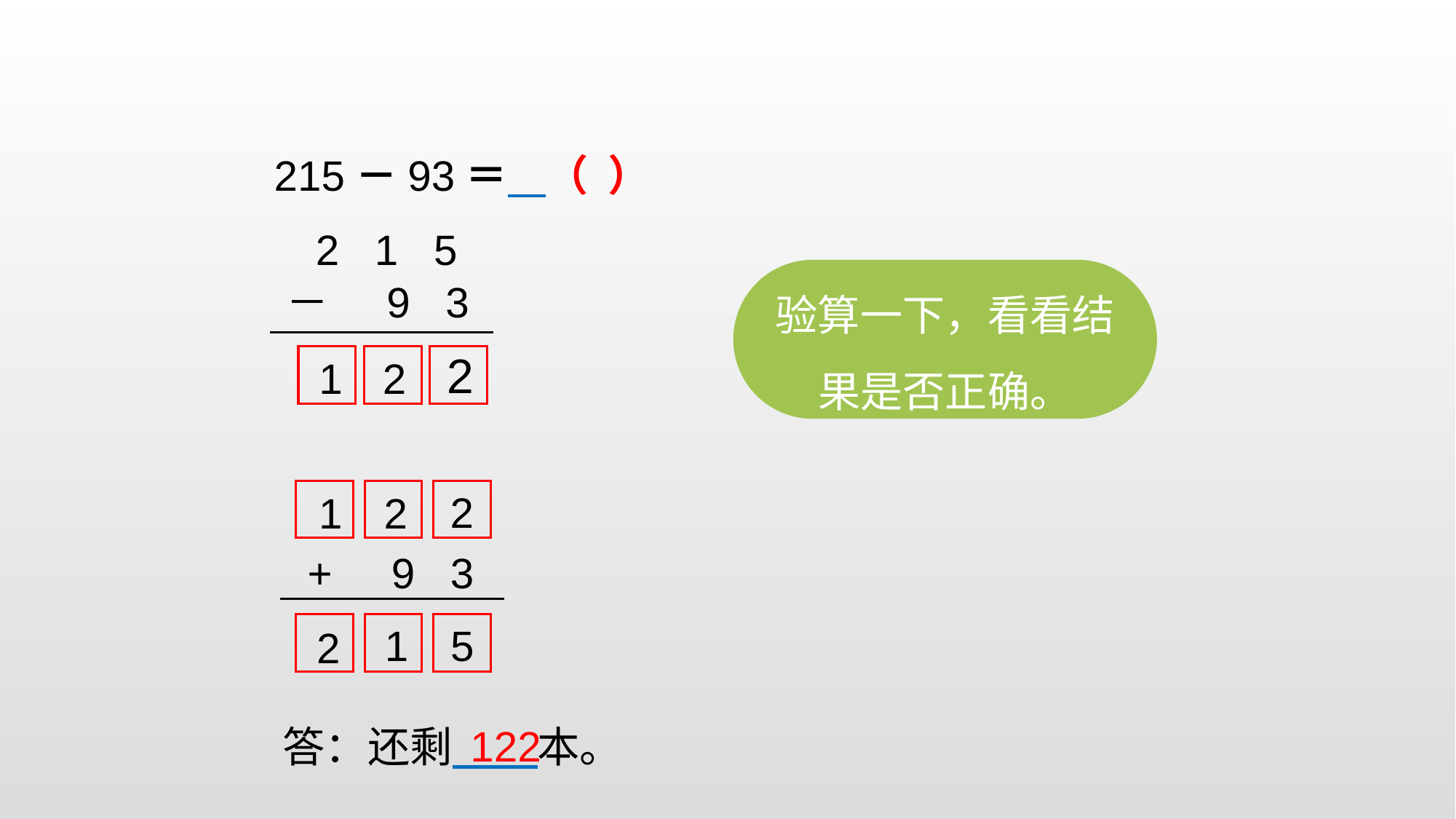

215－93＝    （  ）
2   1   5
－     9   3
验算一下，看看结果是否正确。
2
1
2

2
1
2

+     9   3
5
1
2

122
答：还剩         本。